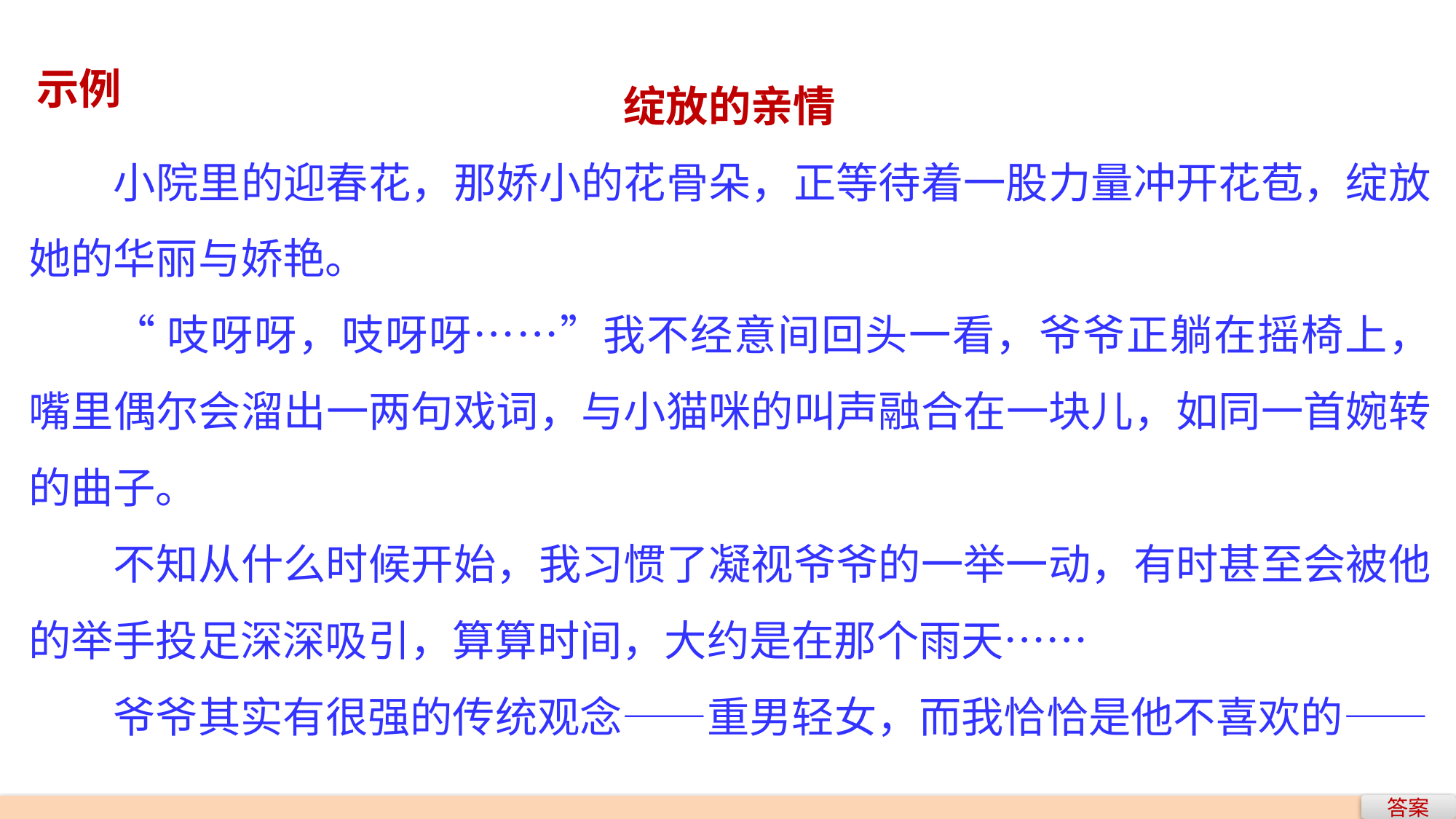

绽放的亲情
小院里的迎春花，那娇小的花骨朵，正等待着一股力量冲开花苞，绽放她的华丽与娇艳。
“吱呀呀，吱呀呀……”我不经意间回头一看，爷爷正躺在摇椅上，嘴里偶尔会溜出一两句戏词，与小猫咪的叫声融合在一块儿，如同一首婉转的曲子。
不知从什么时候开始，我习惯了凝视爷爷的一举一动，有时甚至会被他的举手投足深深吸引，算算时间，大约是在那个雨天……
爷爷其实有很强的传统观念——重男轻女，而我恰恰是他不喜欢的——
示例
答案